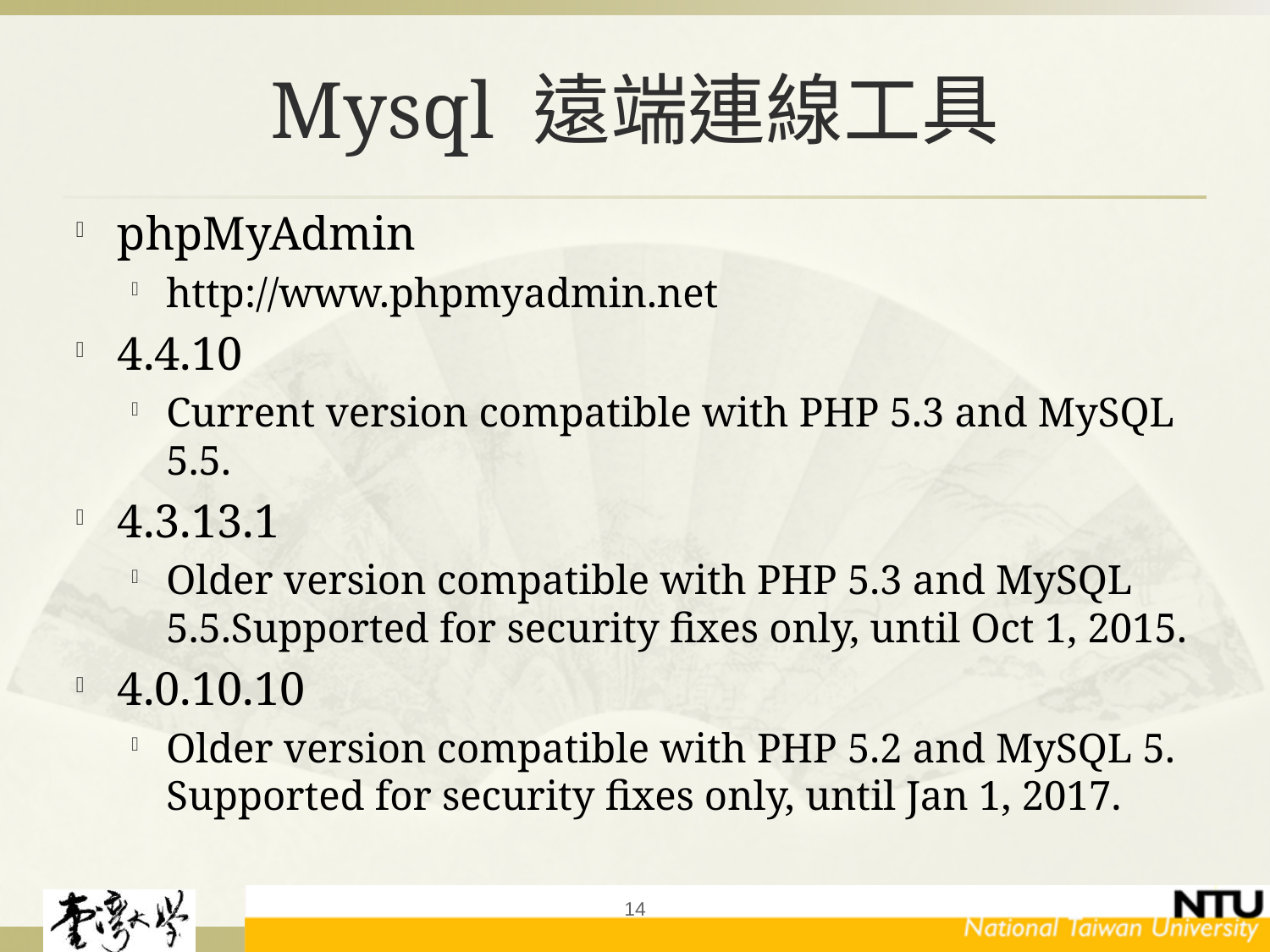

# Mysql 遠端連線工具
phpMyAdmin
http://www.phpmyadmin.net
4.4.10
Current version compatible with PHP 5.3 and MySQL 5.5.
4.3.13.1
Older version compatible with PHP 5.3 and MySQL 5.5.Supported for security fixes only, until Oct 1, 2015.
4.0.10.10
Older version compatible with PHP 5.2 and MySQL 5. Supported for security fixes only, until Jan 1, 2017.

14